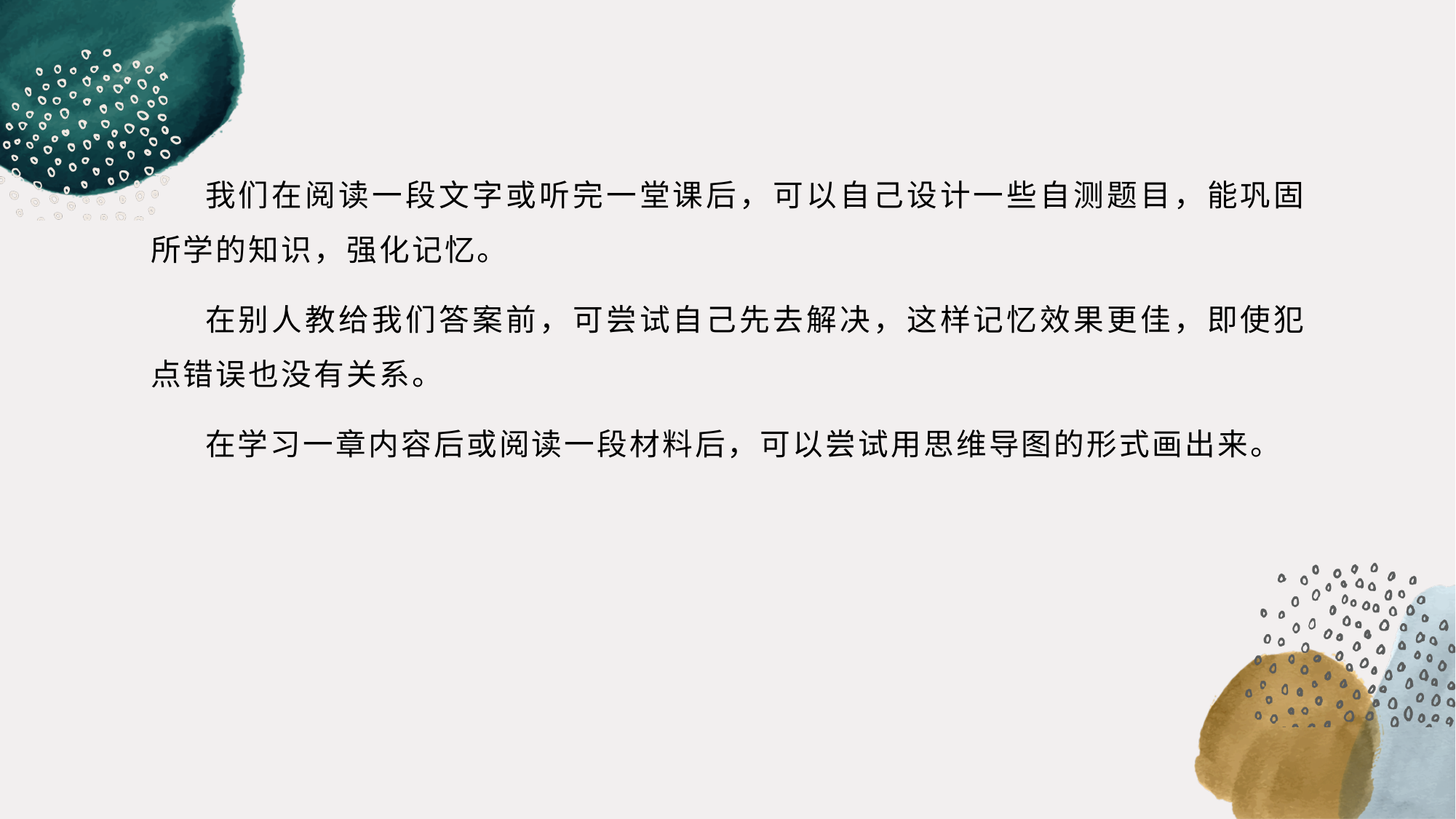

我们在阅读一段文字或听完一堂课后，可以自己设计一些自测题目，能巩固所学的知识，强化记忆。
在别人教给我们答案前，可尝试自己先去解决，这样记忆效果更佳，即使犯点错误也没有关系。
在学习一章内容后或阅读一段材料后，可以尝试用思维导图的形式画出来。